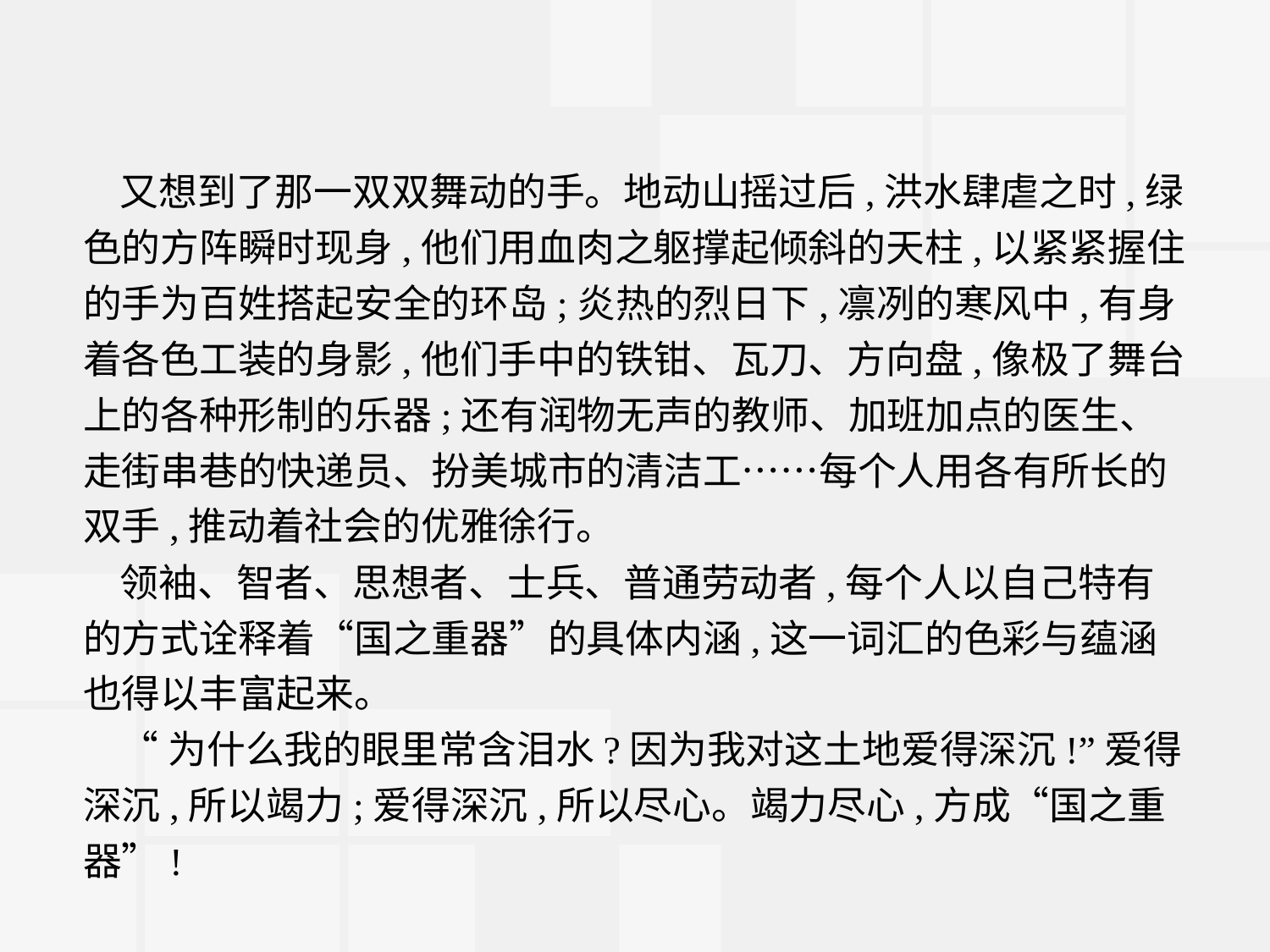

又想到了那一双双舞动的手。地动山摇过后,洪水肆虐之时,绿色的方阵瞬时现身,他们用血肉之躯撑起倾斜的天柱,以紧紧握住的手为百姓搭起安全的环岛;炎热的烈日下,凛冽的寒风中,有身着各色工装的身影,他们手中的铁钳、瓦刀、方向盘,像极了舞台上的各种形制的乐器;还有润物无声的教师、加班加点的医生、走街串巷的快递员、扮美城市的清洁工……每个人用各有所长的双手,推动着社会的优雅徐行。
领袖、智者、思想者、士兵、普通劳动者,每个人以自己特有的方式诠释着“国之重器”的具体内涵,这一词汇的色彩与蕴涵也得以丰富起来。
“为什么我的眼里常含泪水?因为我对这土地爱得深沉!”爱得深沉,所以竭力;爱得深沉,所以尽心。竭力尽心,方成“国之重器”!